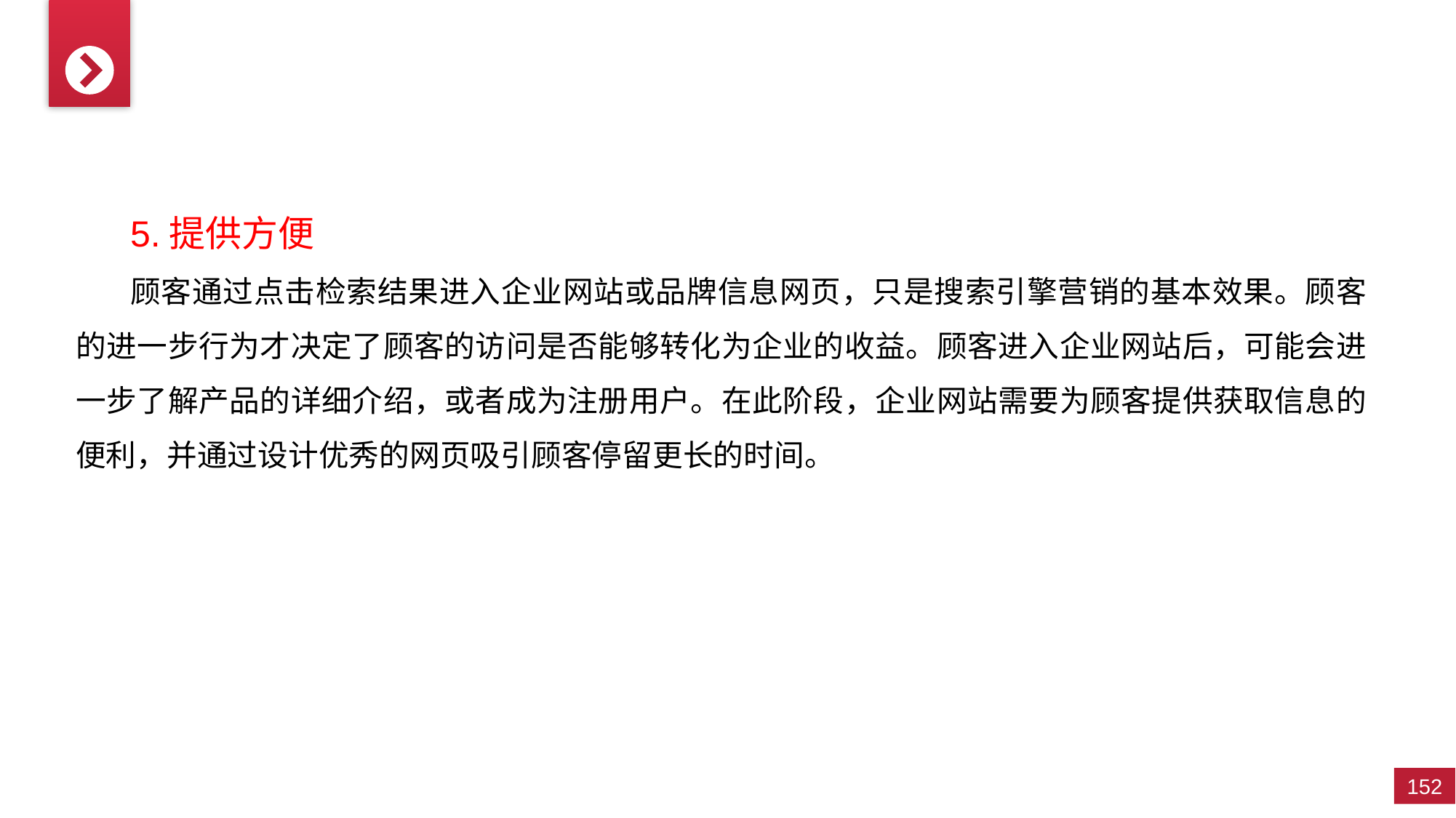

5.提供方便
顾客通过点击检索结果进入企业网站或品牌信息网页，只是搜索引擎营销的基本效果。顾客的进一步行为才决定了顾客的访问是否能够转化为企业的收益。顾客进入企业网站后，可能会进一步了解产品的详细介绍，或者成为注册用户。在此阶段，企业网站需要为顾客提供获取信息的便利，并通过设计优秀的网页吸引顾客停留更长的时间。